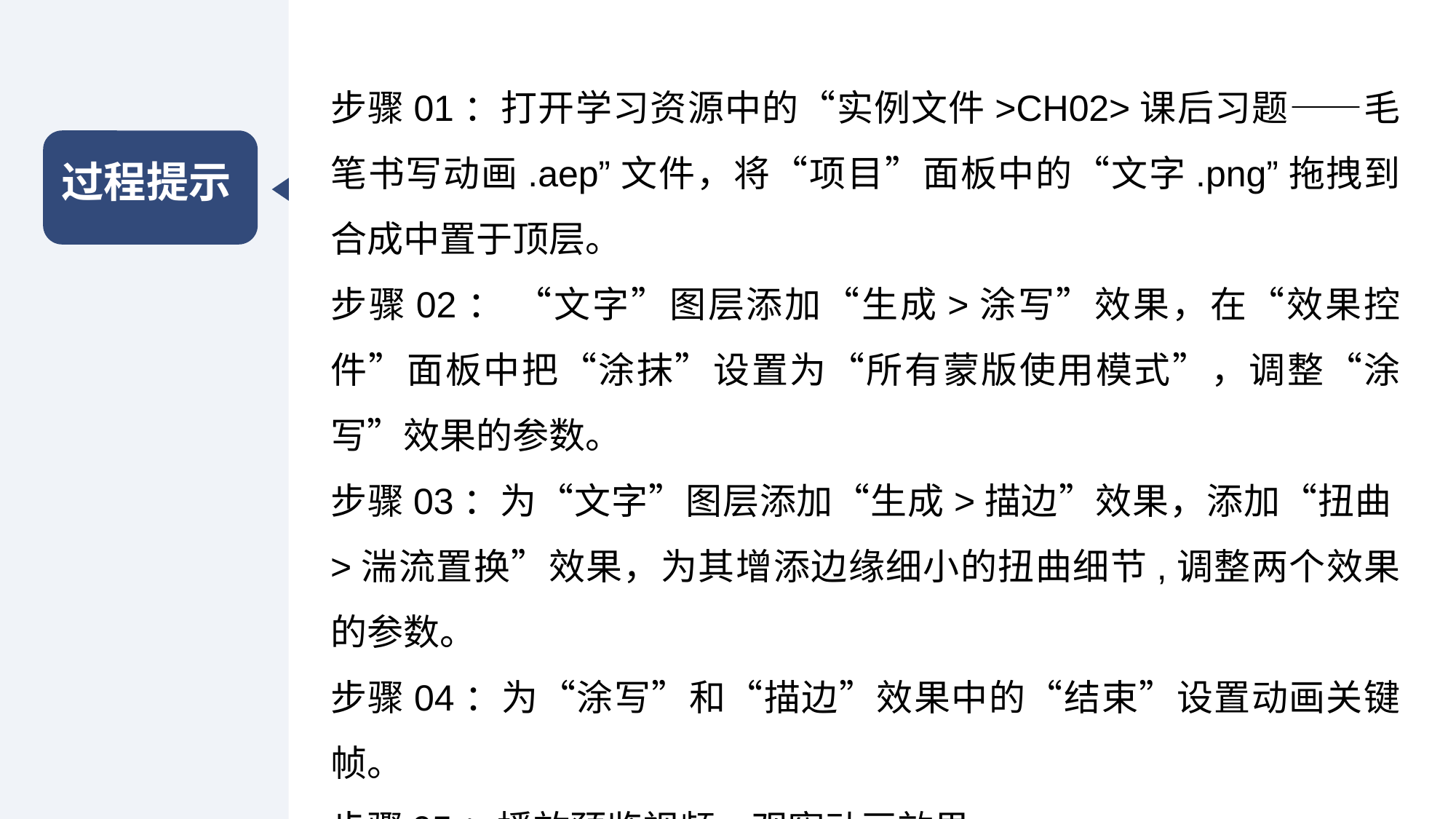

步骤01：打开学习资源中的“实例文件>CH02>课后习题——毛笔书写动画.aep”文件，将“项目”面板中的“文字.png”拖拽到合成中置于顶层。
步骤02： “文字”图层添加“生成>涂写”效果，在“效果控件”面板中把“涂抹”设置为“所有蒙版使用模式”，调整“涂写”效果的参数。
步骤03：为“文字”图层添加“生成>描边”效果，添加“扭曲>湍流置换”效果，为其增添边缘细小的扭曲细节,调整两个效果的参数。
步骤04：为“涂写”和“描边”效果中的“结束”设置动画关键帧。
步骤05：播放预览视频，观察动画效果。

过程提示